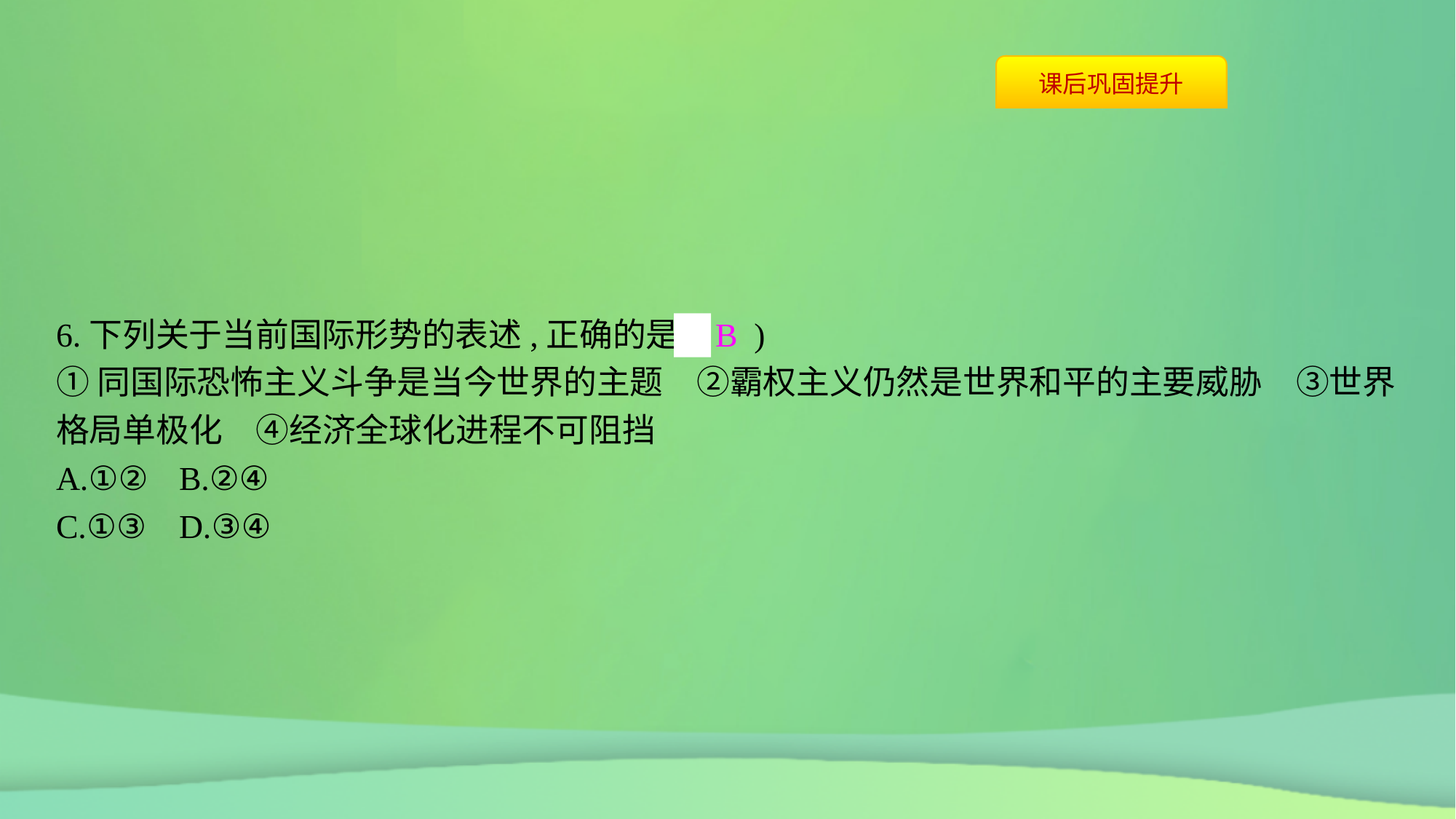

6.下列关于当前国际形势的表述,正确的是(  B  )
①同国际恐怖主义斗争是当今世界的主题　②霸权主义仍然是世界和平的主要威胁　③世界格局单极化　④经济全球化进程不可阻挡
A.①②	B.②④
C.①③	D.③④